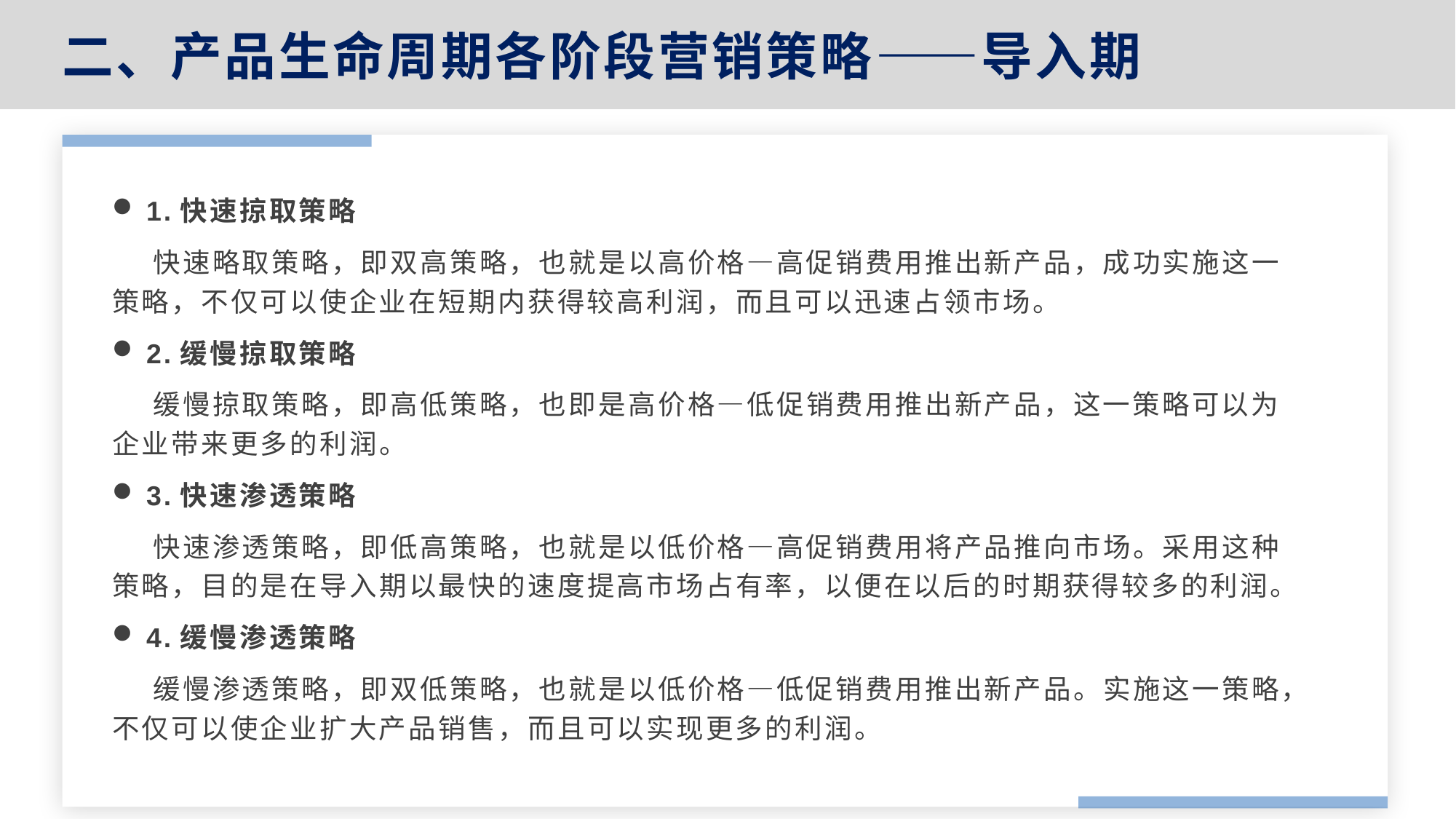

二、产品生命周期各阶段营销策略——导入期

1.快速掠取策略
    快速略取策略，即双高策略，也就是以高价格—高促销费用推出新产品，成功实施这一策略，不仅可以使企业在短期内获得较高利润，而且可以迅速占领市场。
2.缓慢掠取策略
    缓慢掠取策略，即高低策略，也即是高价格—低促销费用推出新产品，这一策略可以为企业带来更多的利润。
3.快速渗透策略
    快速渗透策略，即低高策略，也就是以低价格—高促销费用将产品推向市场。采用这种策略，目的是在导入期以最快的速度提高市场占有率，以便在以后的时期获得较多的利润。
4.缓慢渗透策略
    缓慢渗透策略，即双低策略，也就是以低价格—低促销费用推出新产品。实施这一策略，不仅可以使企业扩大产品销售，而且可以实现更多的利润。